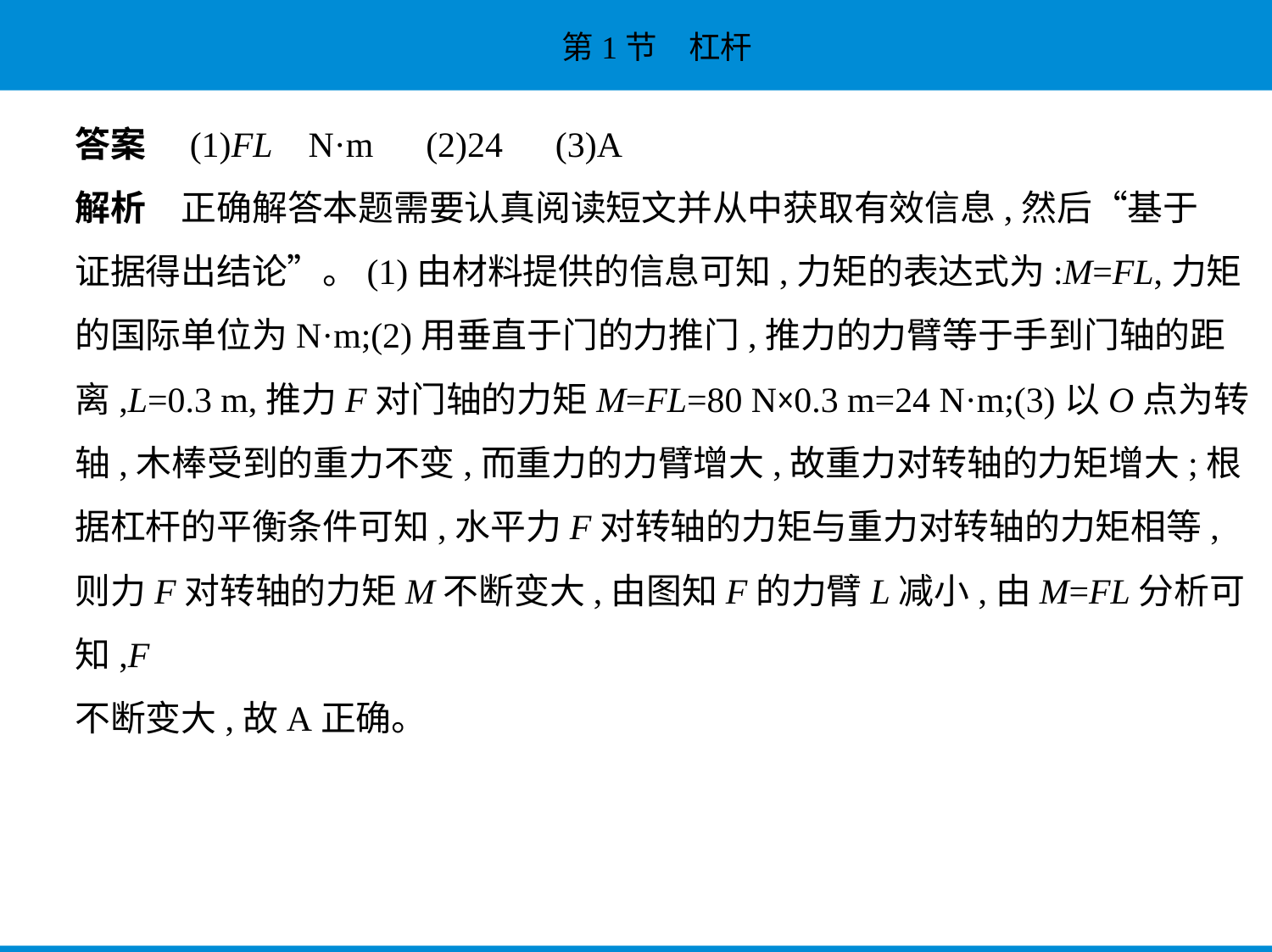

答案　(1)FL    N·m　(2)24　(3)A
解析　正确解答本题需要认真阅读短文并从中获取有效信息,然后“基于
证据得出结论”。(1)由材料提供的信息可知,力矩的表达式为:M=FL,力矩
的国际单位为N·m;(2)用垂直于门的力推门,推力的力臂等于手到门轴的距
离,L=0.3 m,推力F对门轴的力矩M=FL=80 N×0.3 m=24 N·m;(3)以O点为转
轴,木棒受到的重力不变,而重力的力臂增大,故重力对转轴的力矩增大;根
据杠杆的平衡条件可知,水平力F对转轴的力矩与重力对转轴的力矩相等,
则力F对转轴的力矩M不断变大,由图知F的力臂L减小,由M=FL分析可知,F
不断变大,故A正确。